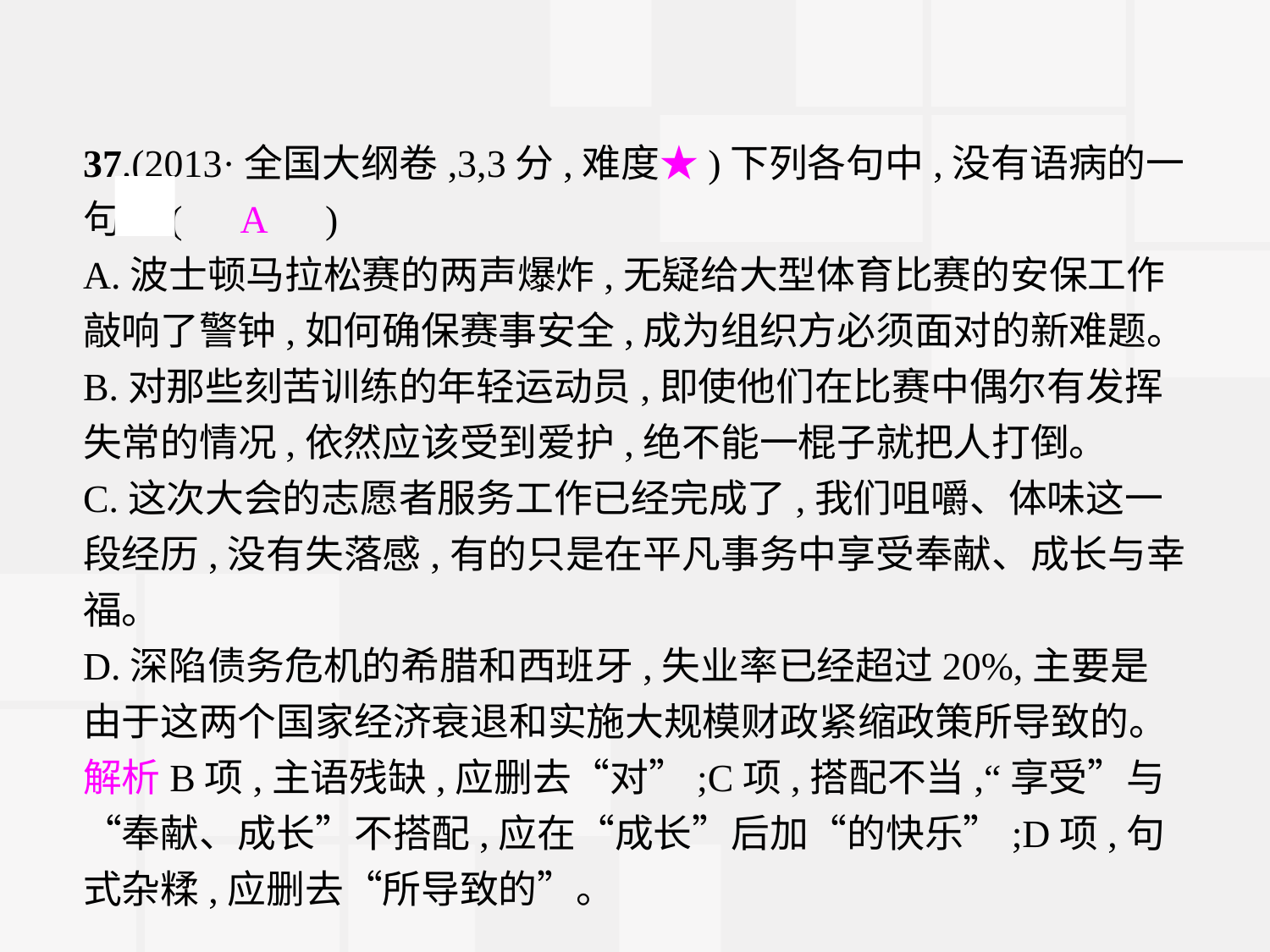

37.(2013·全国大纲卷,3,3分,难度★)下列各句中,没有语病的一句是(　A　)
A.波士顿马拉松赛的两声爆炸,无疑给大型体育比赛的安保工作敲响了警钟,如何确保赛事安全,成为组织方必须面对的新难题。
B.对那些刻苦训练的年轻运动员,即使他们在比赛中偶尔有发挥失常的情况,依然应该受到爱护,绝不能一棍子就把人打倒。
C.这次大会的志愿者服务工作已经完成了,我们咀嚼、体味这一段经历,没有失落感,有的只是在平凡事务中享受奉献、成长与幸福。
D.深陷债务危机的希腊和西班牙,失业率已经超过20%,主要是由于这两个国家经济衰退和实施大规模财政紧缩政策所导致的。
解析B项,主语残缺,应删去“对”;C项,搭配不当,“享受”与“奉献、成长”不搭配,应在“成长”后加“的快乐”;D项,句式杂糅,应删去“所导致的”。